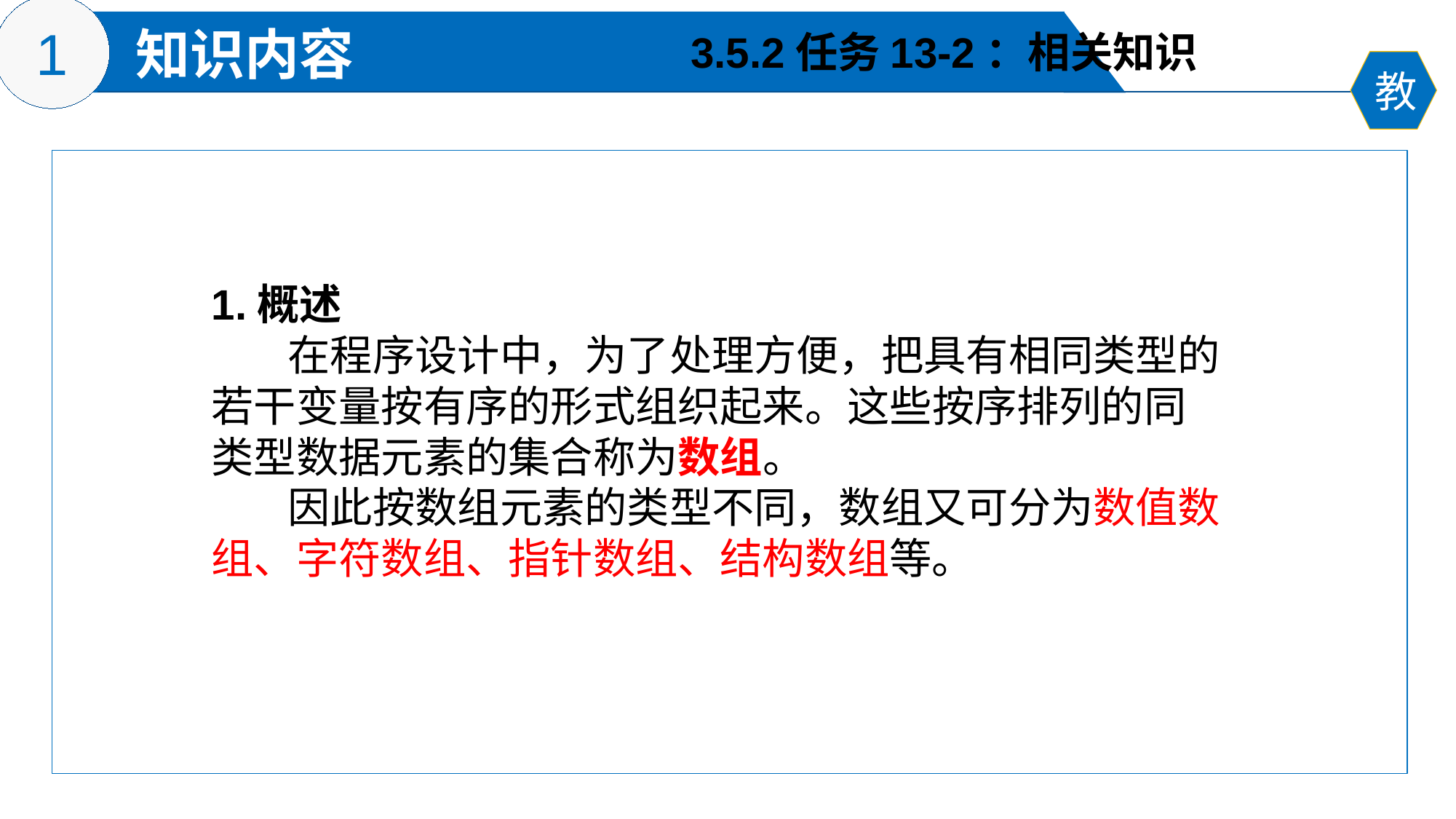

3.5.2任务13-2：相关知识
1.概述
       在程序设计中，为了处理方便，把具有相同类型的若干变量按有序的形式组织起来。这些按序排列的同类型数据元素的集合称为数组。
       因此按数组元素的类型不同，数组又可分为数值数组、字符数组、指针数组、结构数组等。